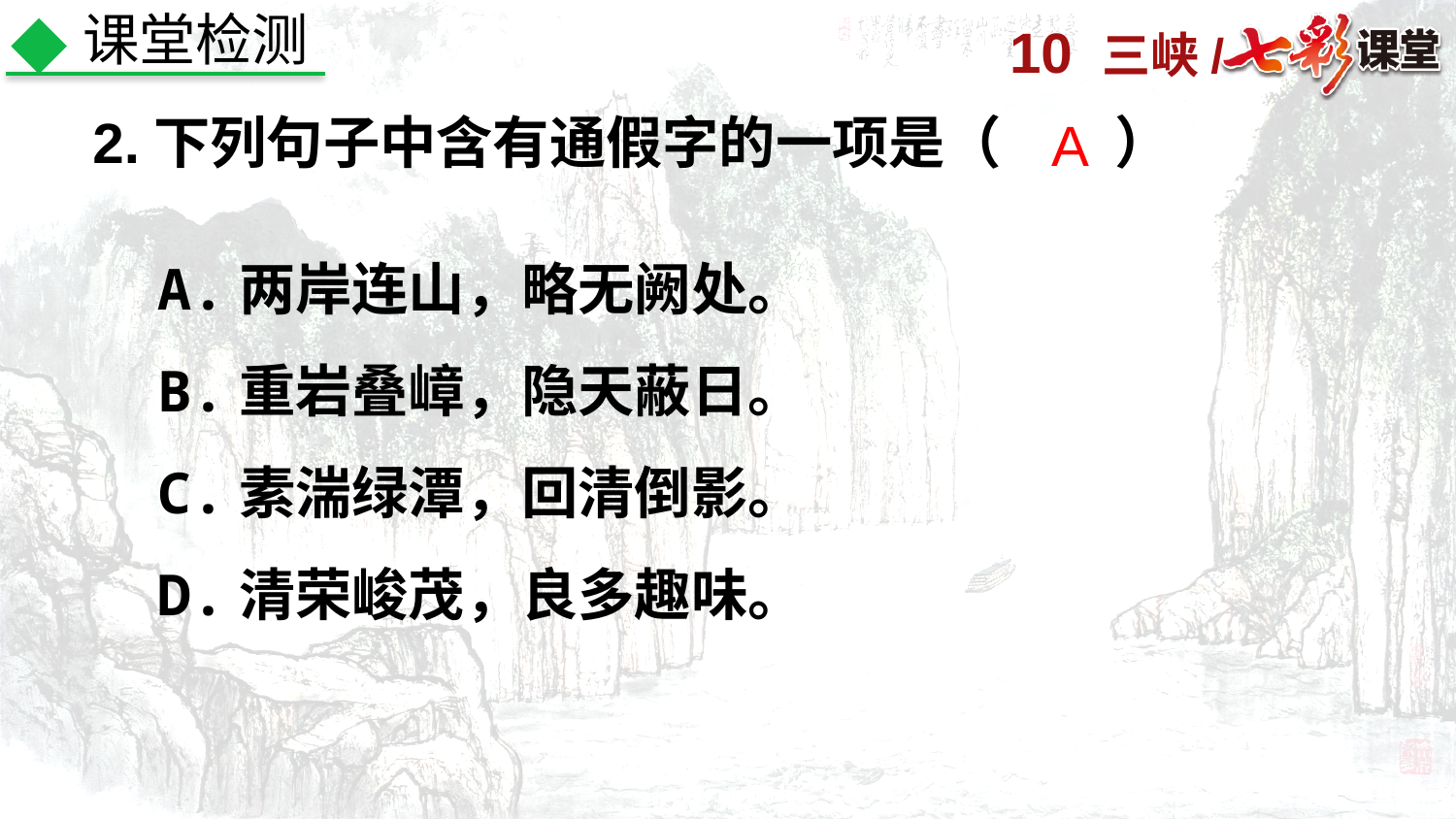

课堂检测

2.下列句子中含有通假字的一项是（　　）
A
A.两岸连山，略无阙处。
B.重岩叠嶂，隐天蔽日。
C.素湍绿潭，回清倒影。
D.清荣峻茂，良多趣味。